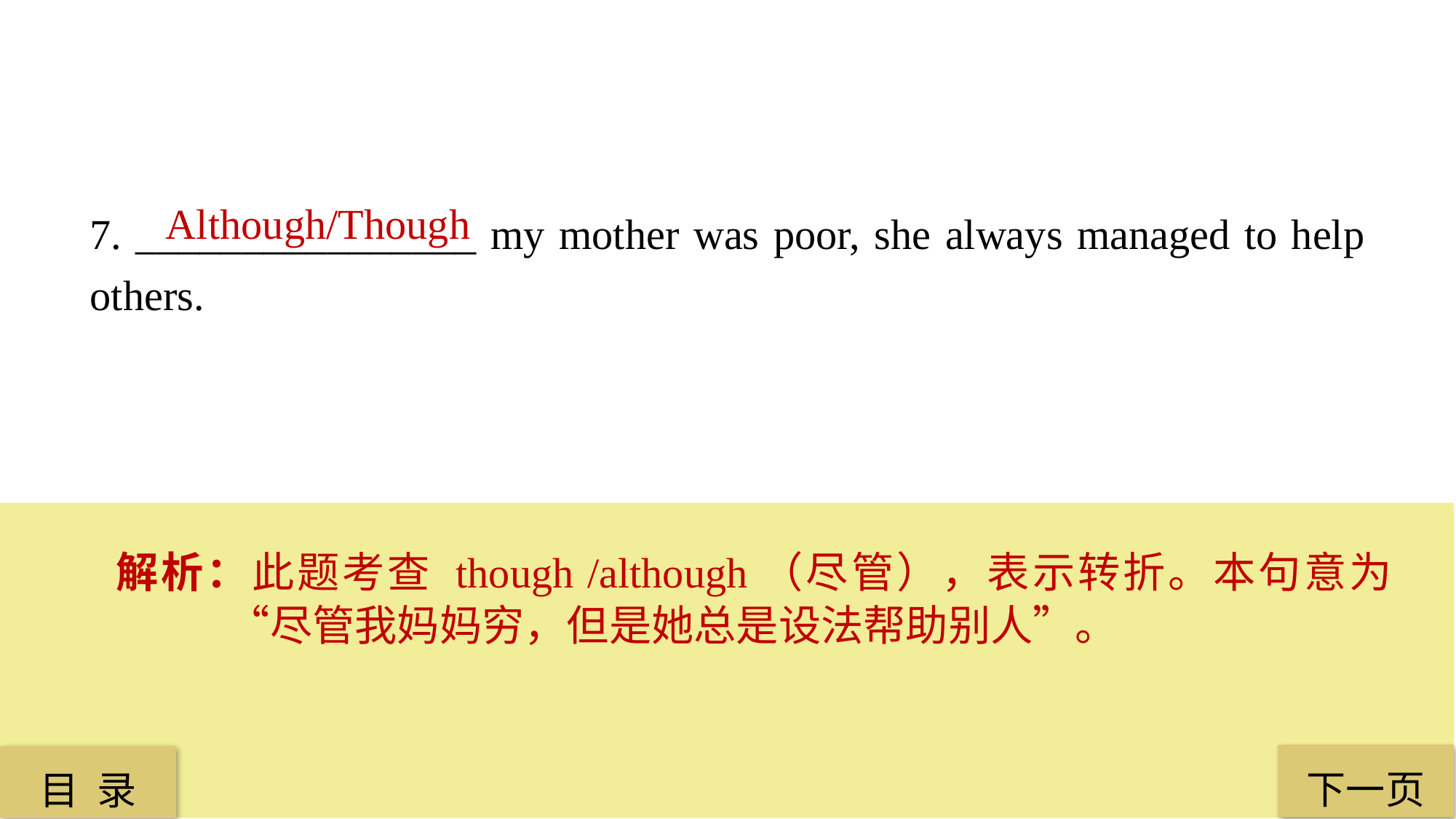

Although/Though
7. ________________ my mother was poor, she always managed to help others.
解析：此题考查 though /although（尽管），表示转折。本句意为“尽管我妈妈穷，但是她总是设法帮助别人”。